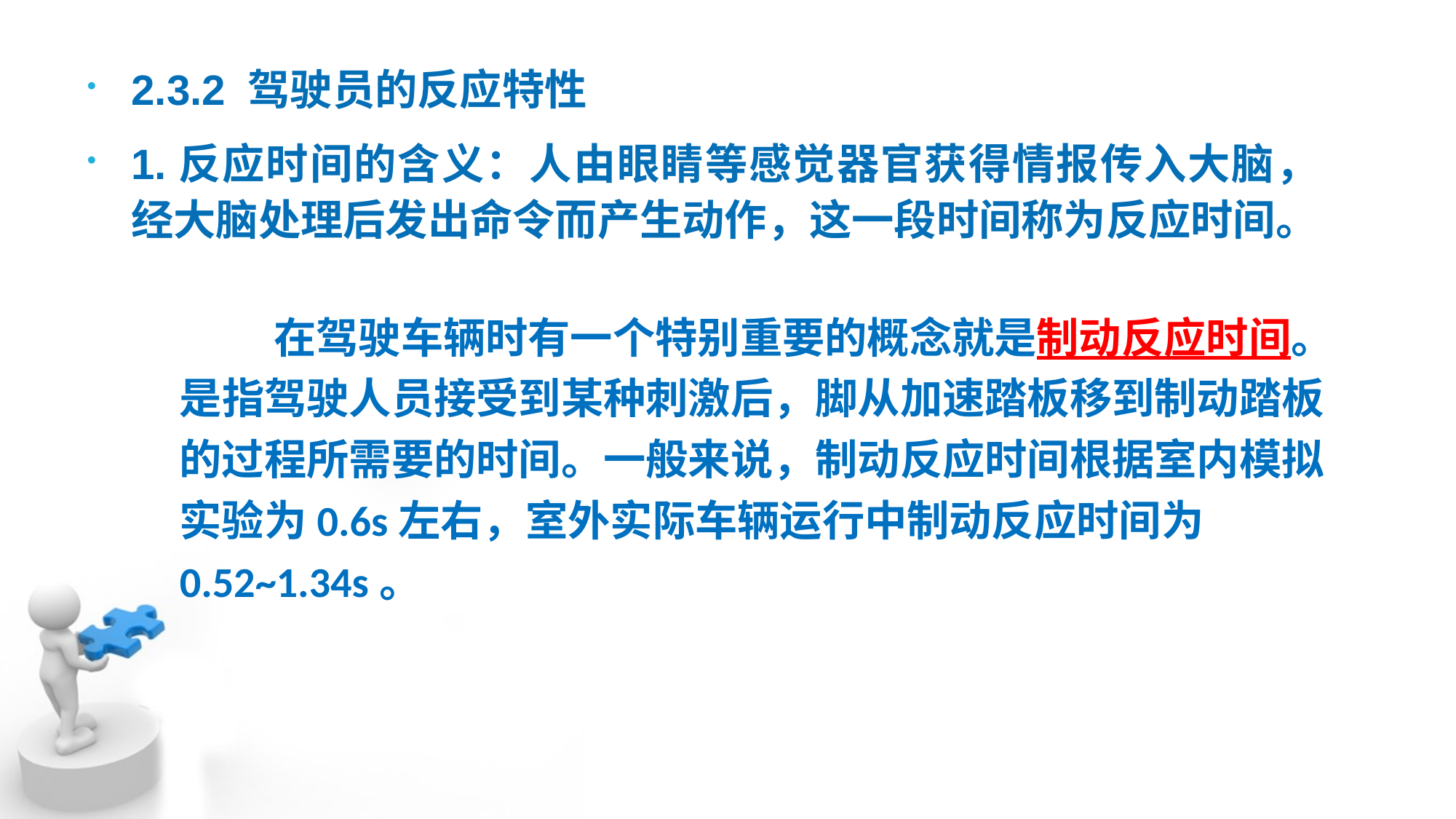

2.3.2 驾驶员的反应特性
1.反应时间的含义：人由眼睛等感觉器官获得情报传入大脑，经大脑处理后发出命令而产生动作，这一段时间称为反应时间。
 在驾驶车辆时有一个特别重要的概念就是制动反应时间。是指驾驶人员接受到某种刺激后，脚从加速踏板移到制动踏板的过程所需要的时间。一般来说，制动反应时间根据室内模拟实验为0.6s左右，室外实际车辆运行中制动反应时间为0.52~1.34s。